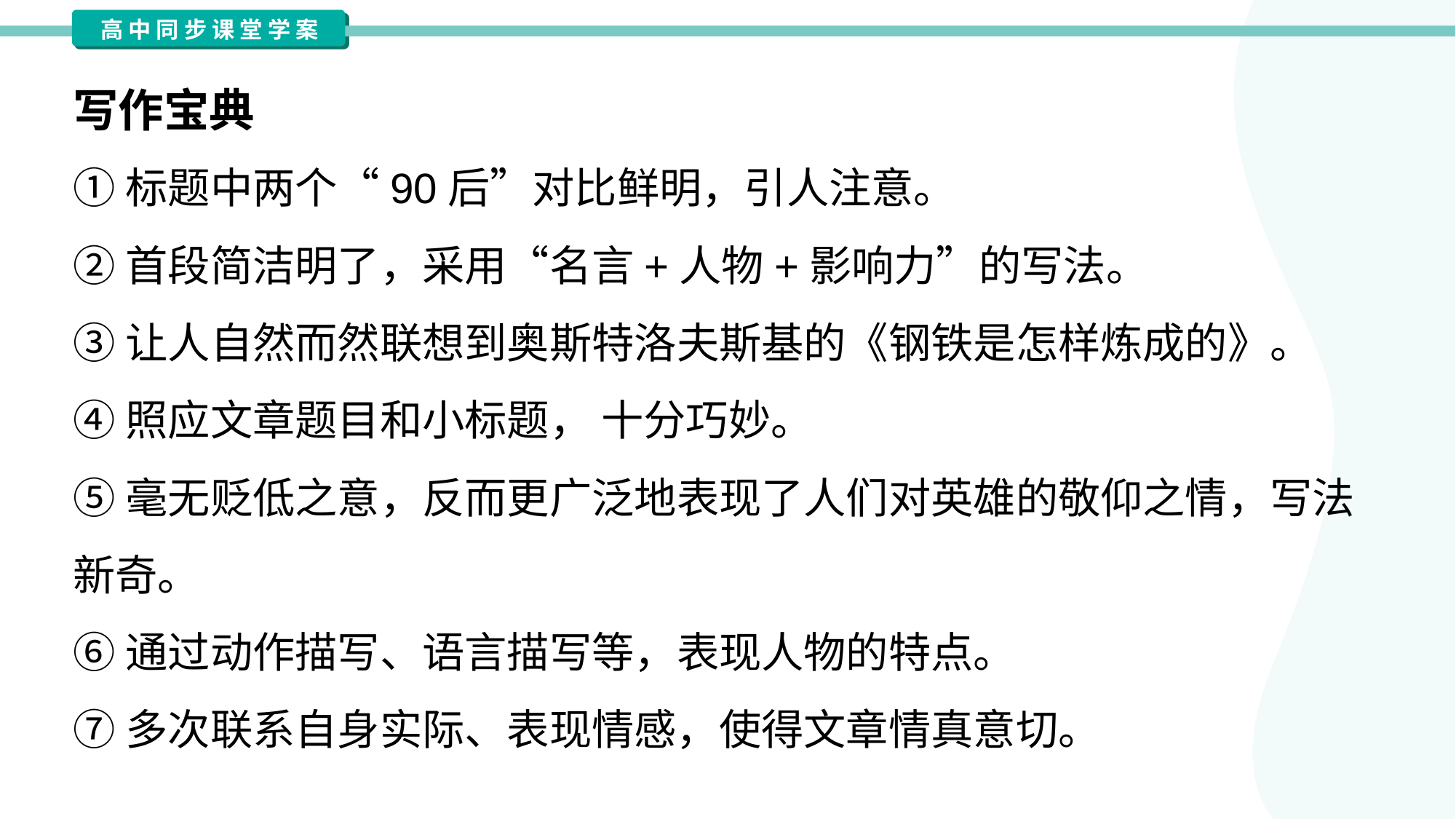

写作宝典
①标题中两个“90后”对比鲜明，引人注意。
②首段简洁明了，采用“名言+人物+影响力”的写法。
③让人自然而然联想到奥斯特洛夫斯基的《钢铁是怎样炼成的》。
④照应文章题目和小标题， 十分巧妙。
⑤毫无贬低之意，反而更广泛地表现了人们对英雄的敬仰之情，写法
新奇。
⑥通过动作描写、语言描写等，表现人物的特点。
⑦多次联系自身实际、表现情感，使得文章情真意切。